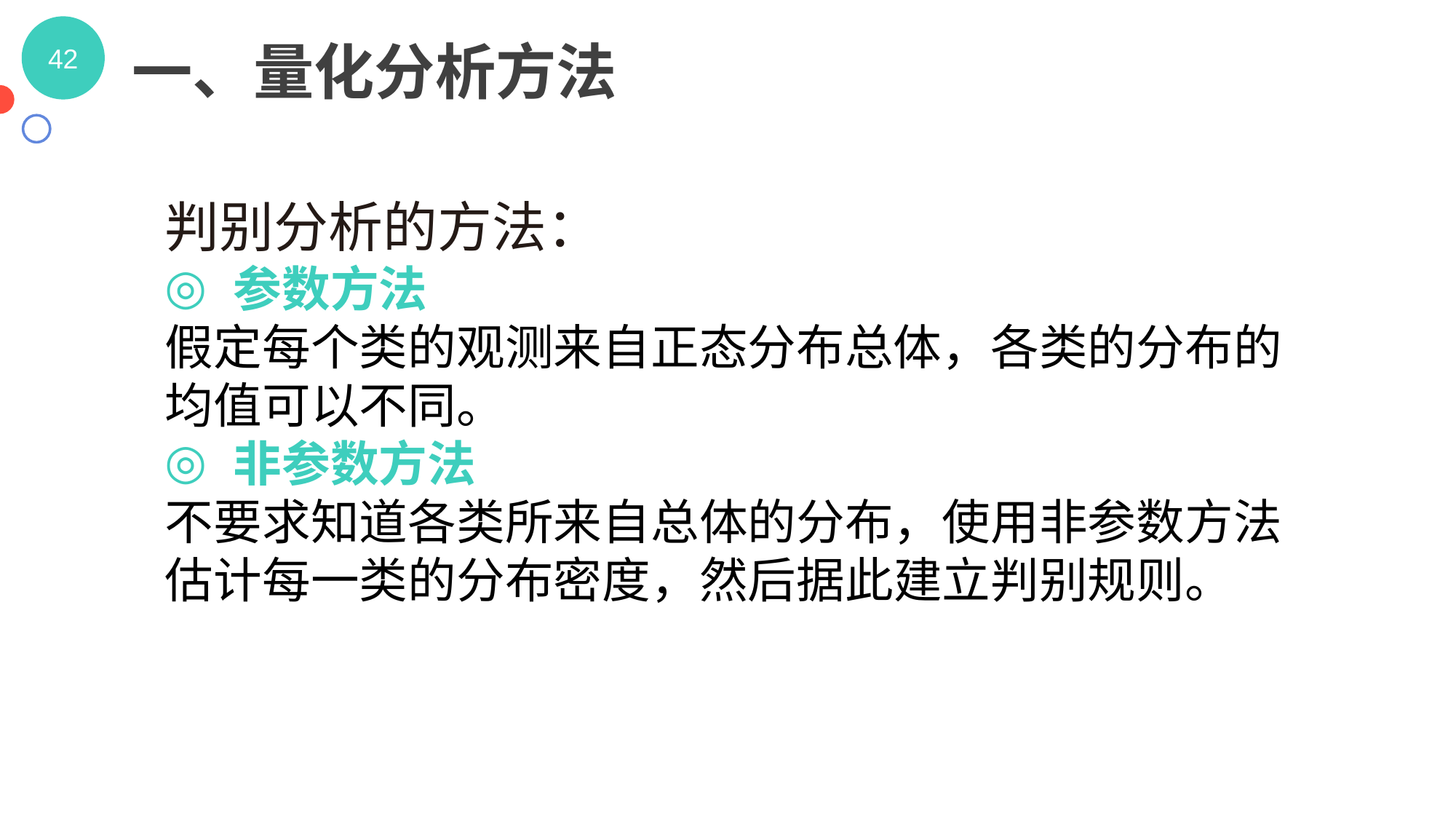

一、量化分析方法
判别分析的方法：
参数方法
假定每个类的观测来自正态分布总体，各类的分布的均值可以不同。
非参数方法
不要求知道各类所来自总体的分布，使用非参数方法估计每一类的分布密度，然后据此建立判别规则。